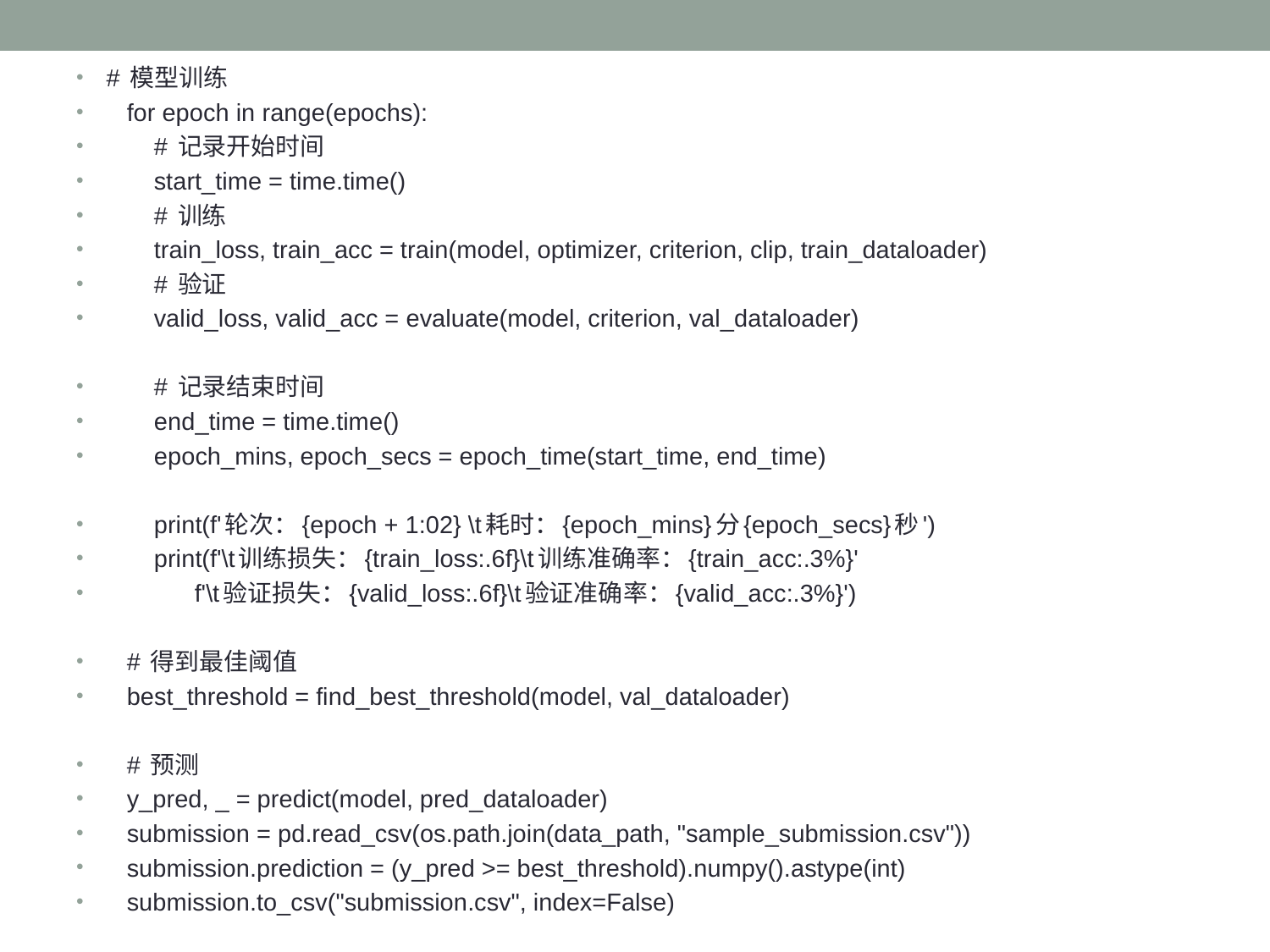

# 模型训练
    for epoch in range(epochs):
        # 记录开始时间
        start_time = time.time()
        # 训练
        train_loss, train_acc = train(model, optimizer, criterion, clip, train_dataloader)
        # 验证
        valid_loss, valid_acc = evaluate(model, criterion, val_dataloader)

        # 记录结束时间
        end_time = time.time()
        epoch_mins, epoch_secs = epoch_time(start_time, end_time)

        print(f'轮次：{epoch + 1:02} \t耗时：{epoch_mins}分{epoch_secs}秒')
        print(f'\t训练损失：{train_loss:.6f}\t训练准确率：{train_acc:.3%}'
              f'\t验证损失：{valid_loss:.6f}\t验证准确率：{valid_acc:.3%}')

    # 得到最佳阈值
    best_threshold = find_best_threshold(model, val_dataloader)

    # 预测
    y_pred, _ = predict(model, pred_dataloader)
    submission = pd.read_csv(os.path.join(data_path, "sample_submission.csv"))
    submission.prediction = (y_pred >= best_threshold).numpy().astype(int)
    submission.to_csv("submission.csv", index=False)